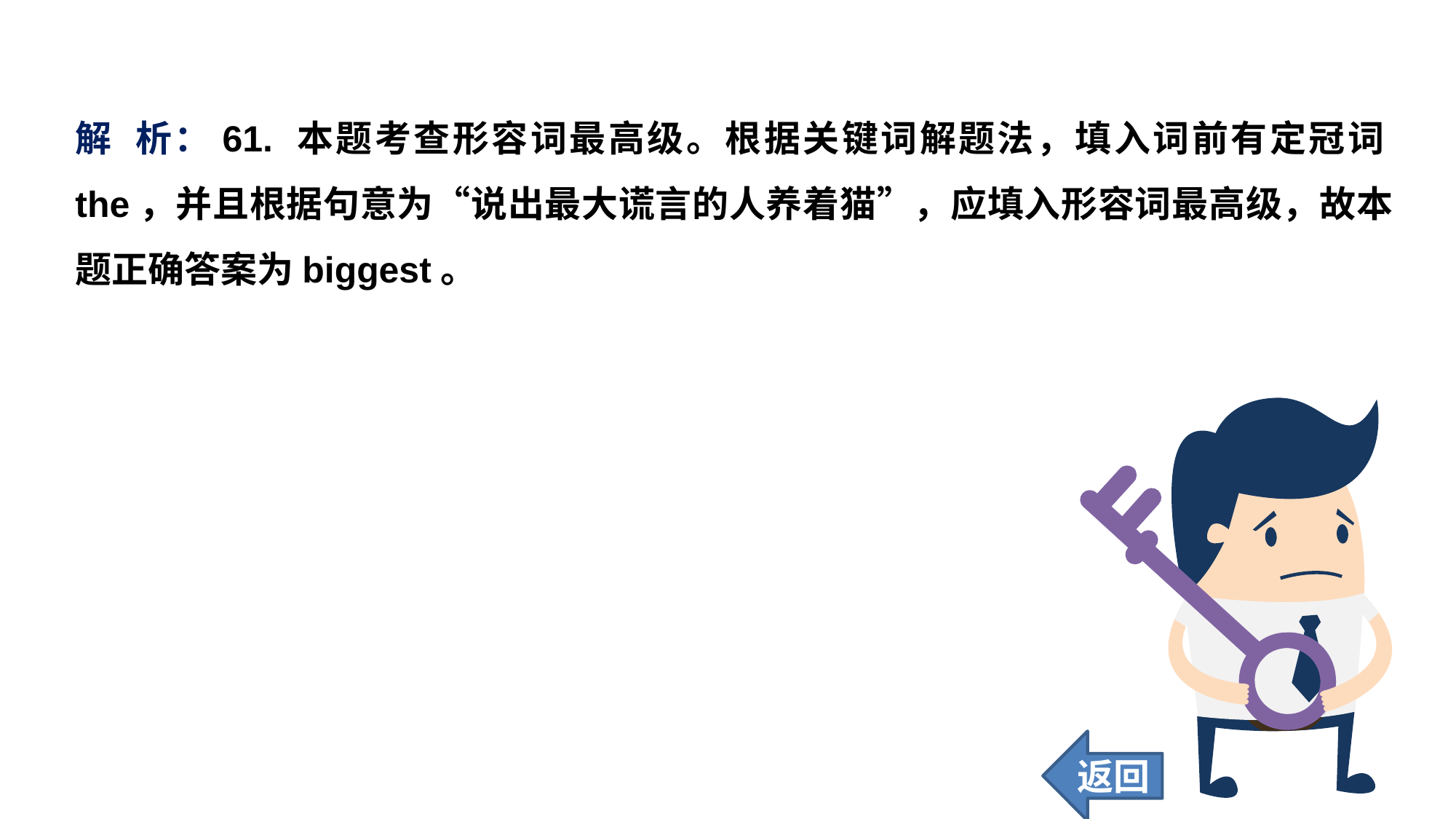

解  析：61. 本题考查形容词最高级。根据关键词解题法，填入词前有定冠词the，并且根据句意为“说出最大谎言的人养着猫”，应填入形容词最高级，故本题正确答案为biggest。

返回
249